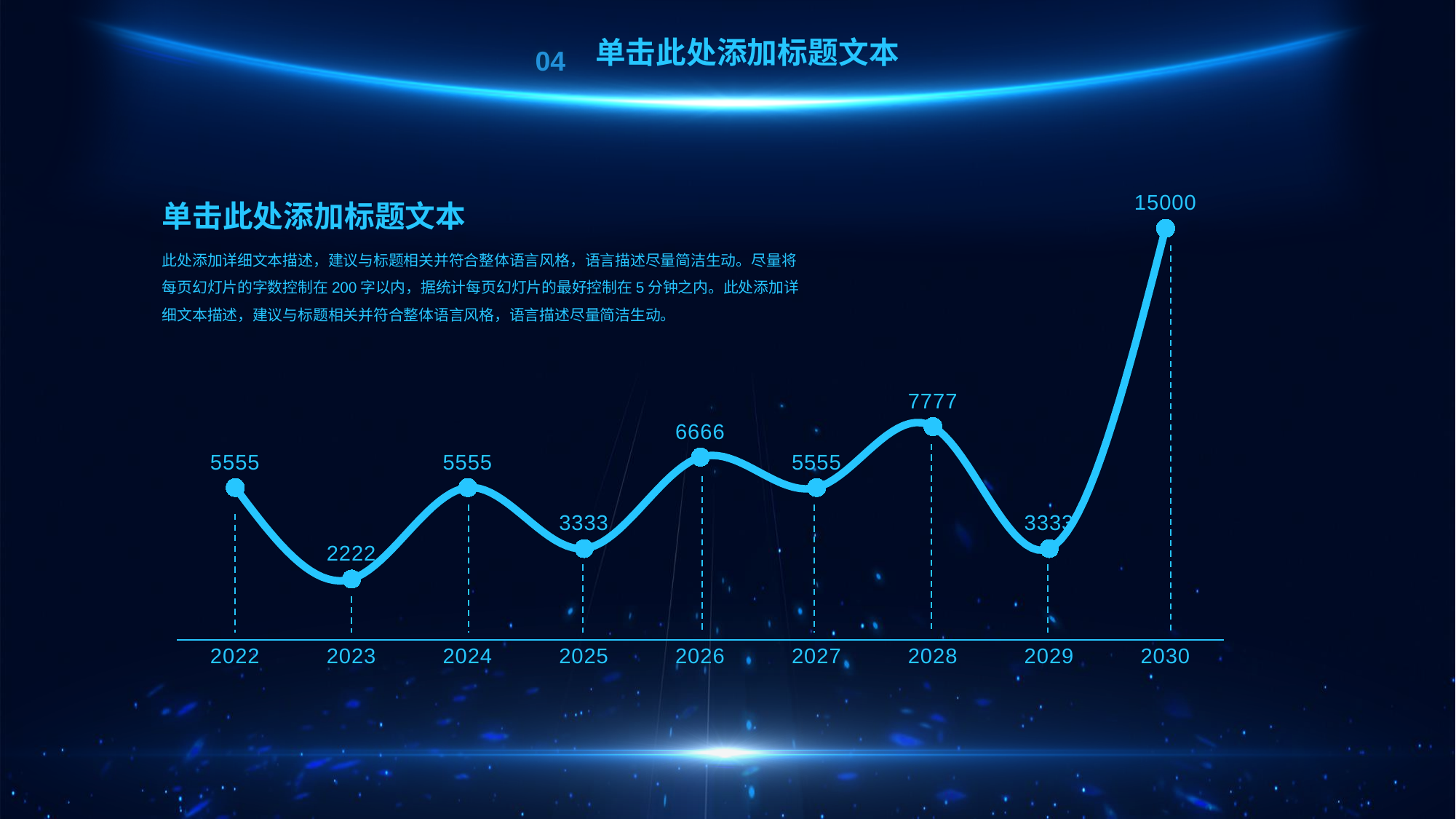

单击此处添加标题文本
04

### Chart

| Category | 系列 1 |
|---|---|
| 2022 | 5555.0 |
| 2023 | 2222.0 |
| 2024 | 5555.0 |
| 2025 | 3333.0 |
| 2026 | 6666.0 |
| 2027 | 5555.0 |
| 2028 | 7777.0 |
| 2029 | 3333.0 |
| 2030 | 15000.0 |
单击此处添加标题文本
此处添加详细文本描述，建议与标题相关并符合整体语言风格，语言描述尽量简洁生动。尽量将每页幻灯片的字数控制在200字以内，据统计每页幻灯片的最好控制在5分钟之内。此处添加详细文本描述，建议与标题相关并符合整体语言风格，语言描述尽量简洁生动。